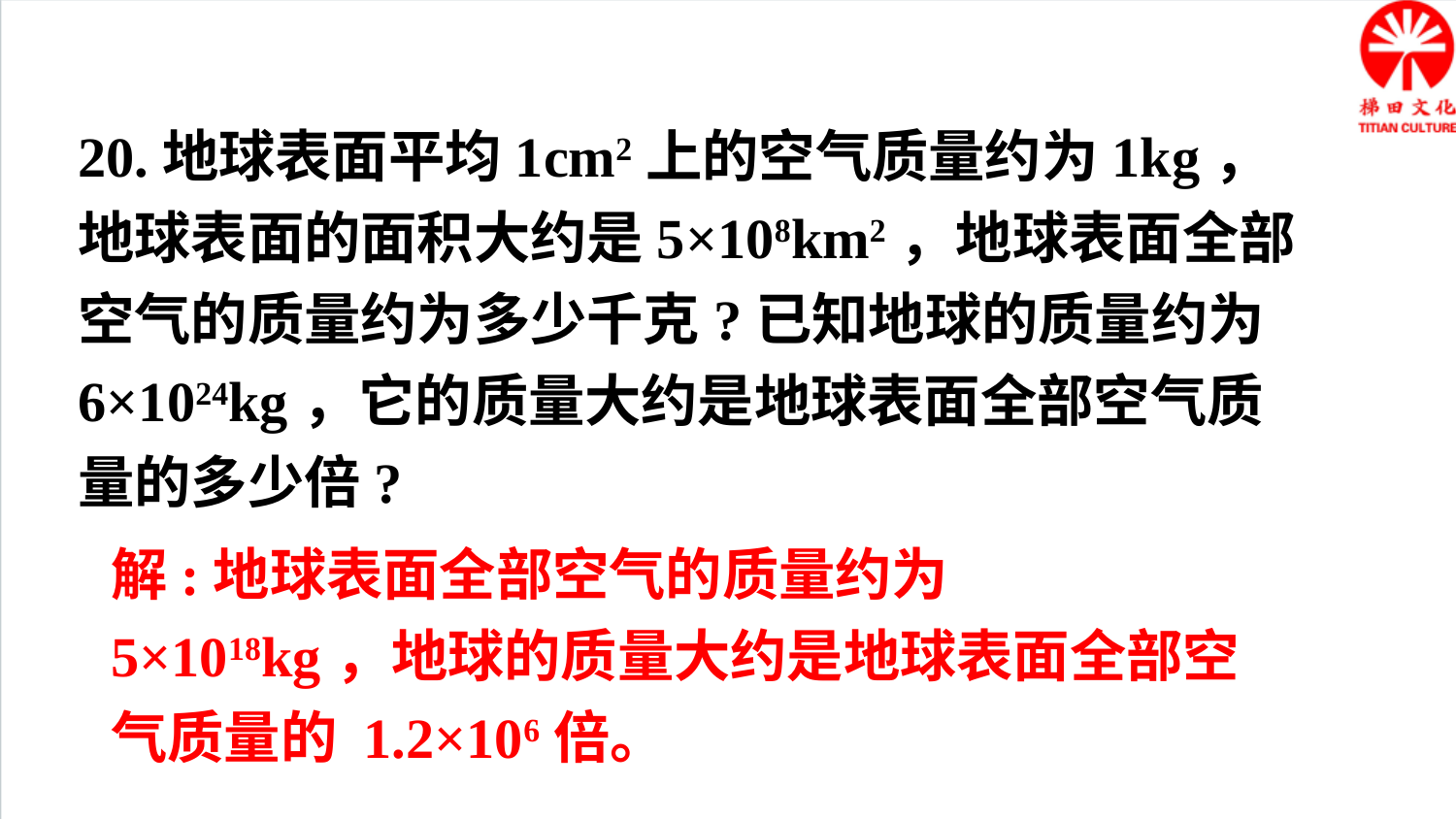

20.地球表面平均1cm2上的空气质量约为1kg，地球表面的面积大约是5×108km2，地球表面全部空气的质量约为多少千克?已知地球的质量约为6×1024kg，它的质量大约是地球表面全部空气质量的多少倍?
解:地球表面全部空气的质量约为 5×1018kg，地球的质量大约是地球表面全部空气质量的 1.2×106倍。